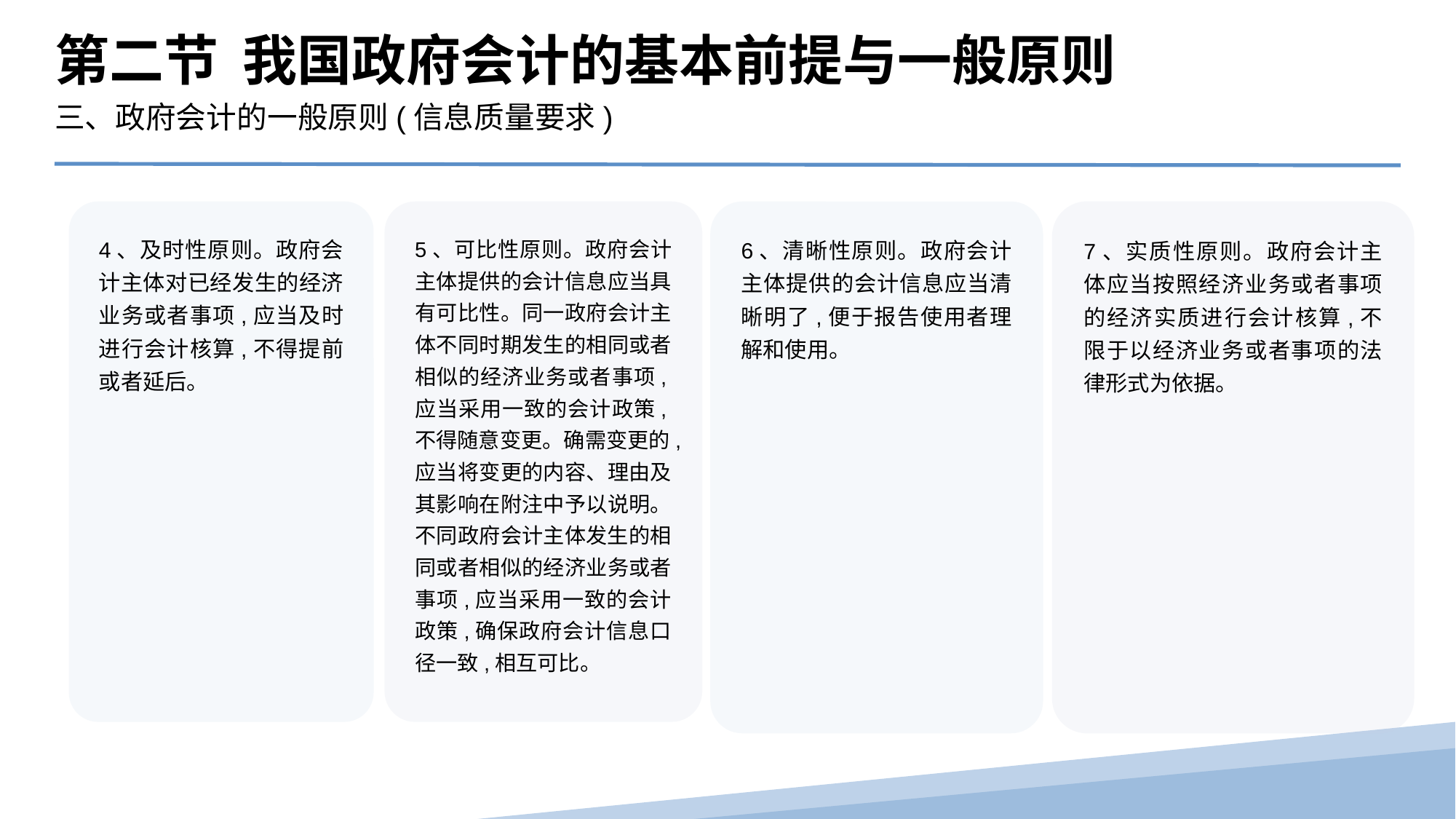

第二节  我国政府会计的基本前提与一般原则
三、政府会计的一般原则(信息质量要求)
4、及时性原则。政府会计主体对已经发生的经济业务或者事项,应当及时进行会计核算,不得提前或者延后。
7、实质性原则。政府会计主体应当按照经济业务或者事项的经济实质进行会计核算,不限于以经济业务或者事项的法律形式为依据。
5、可比性原则。政府会计主体提供的会计信息应当具有可比性。同一政府会计主体不同时期发生的相同或者相似的经济业务或者事项,应当采用一致的会计政策,不得随意变更。确需变更的,应当将变更的内容、理由及其影响在附注中予以说明。不同政府会计主体发生的相同或者相似的经济业务或者事项,应当采用一致的会计政策,确保政府会计信息口径一致,相互可比。
6、清晰性原则。政府会计主体提供的会计信息应当清晰明了,便于报告使用者理解和使用。